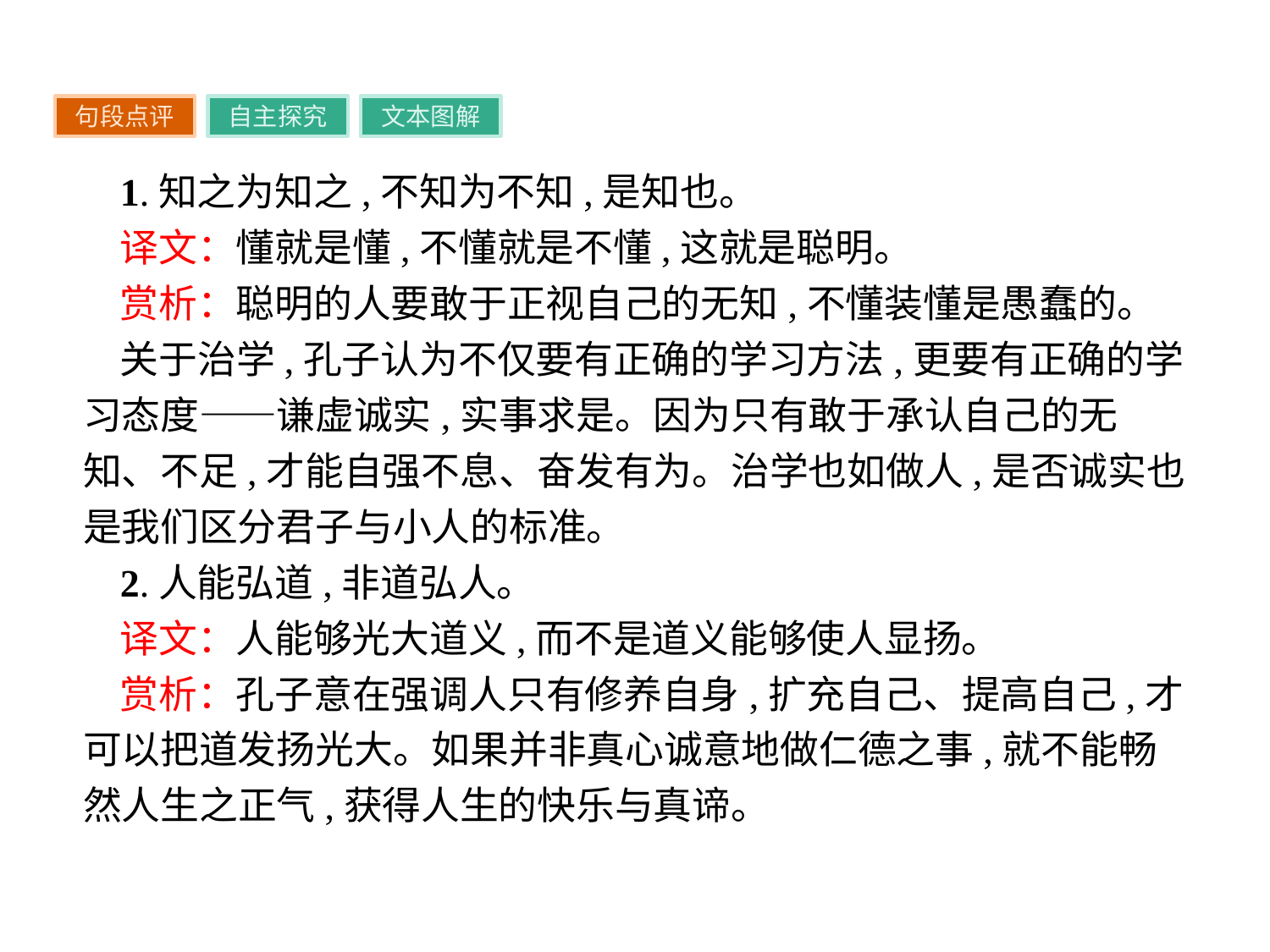

句段点评
自主探究
文本图解
1.知之为知之,不知为不知,是知也。
译文：懂就是懂,不懂就是不懂,这就是聪明。
赏析：聪明的人要敢于正视自己的无知,不懂装懂是愚蠢的。
关于治学,孔子认为不仅要有正确的学习方法,更要有正确的学习态度——谦虚诚实,实事求是。因为只有敢于承认自己的无知、不足,才能自强不息、奋发有为。治学也如做人,是否诚实也是我们区分君子与小人的标准。
2.人能弘道,非道弘人。
译文：人能够光大道义,而不是道义能够使人显扬。
赏析：孔子意在强调人只有修养自身,扩充自己、提高自己,才可以把道发扬光大。如果并非真心诚意地做仁德之事,就不能畅然人生之正气,获得人生的快乐与真谛。